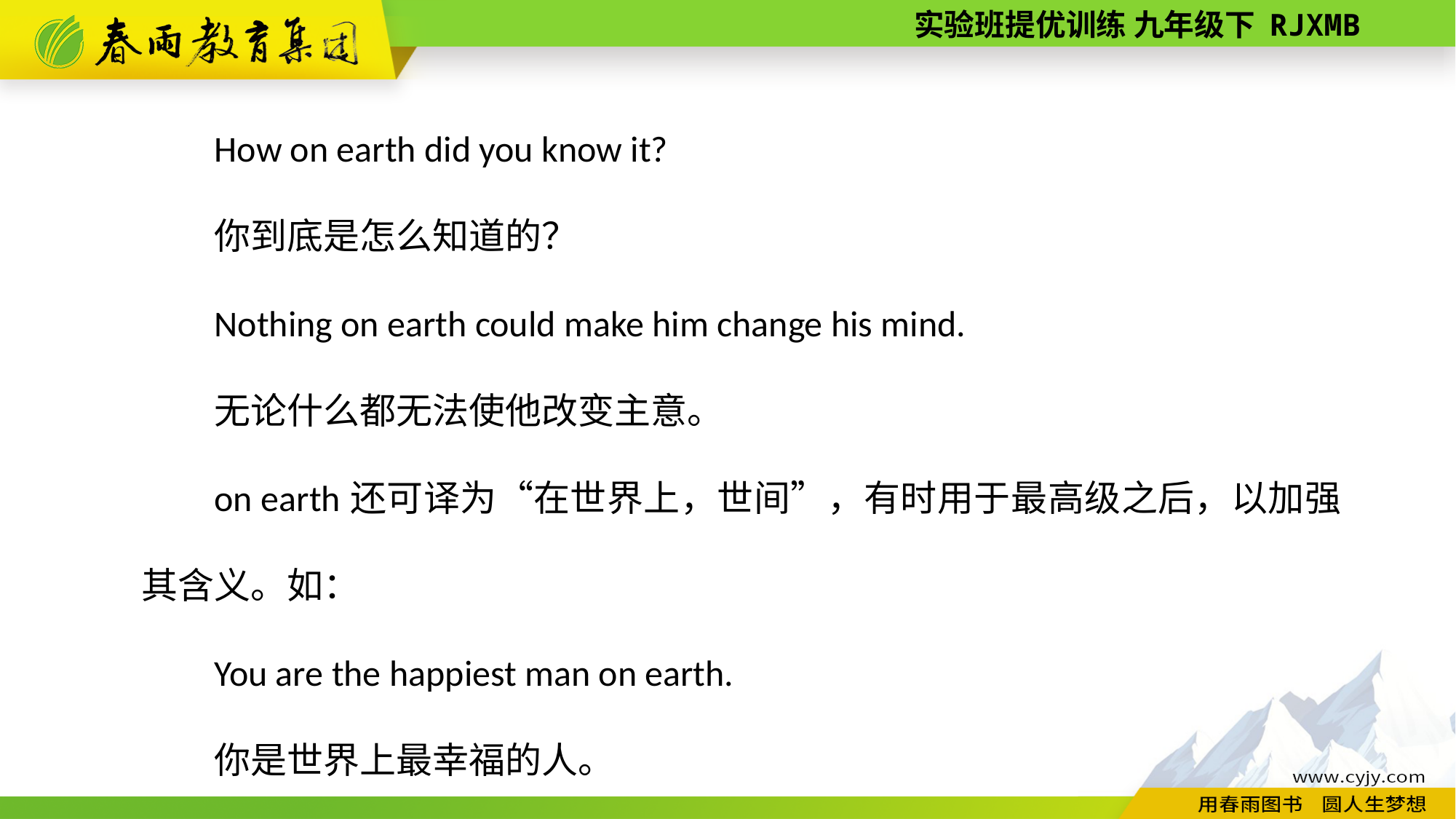

How on earth did you know it?
你到底是怎么知道的？
Nothing on earth could make him change his mind.
无论什么都无法使他改变主意。
on earth还可译为“在世界上，世间”，有时用于最高级之后，以加强其含义。如：
You are the happiest man on earth.
你是世界上最幸福的人。